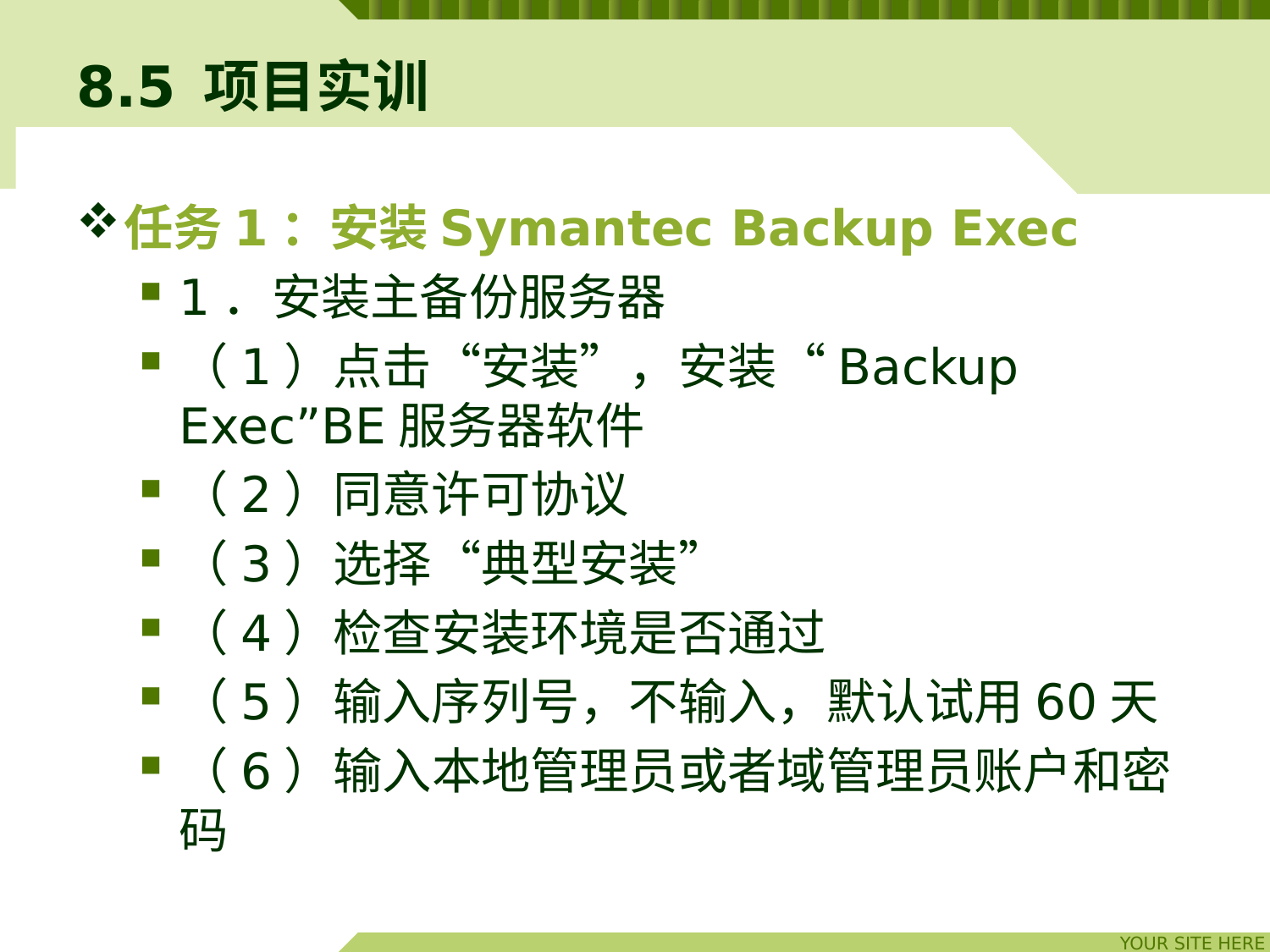

# 8.5	项目实训
任务1：安装Symantec Backup Exec
1．安装主备份服务器
（1）点击“安装”，安装“Backup Exec”BE服务器软件
（2）同意许可协议
（3）选择“典型安装”
（4）检查安装环境是否通过
（5）输入序列号，不输入，默认试用60天
（6）输入本地管理员或者域管理员账户和密码